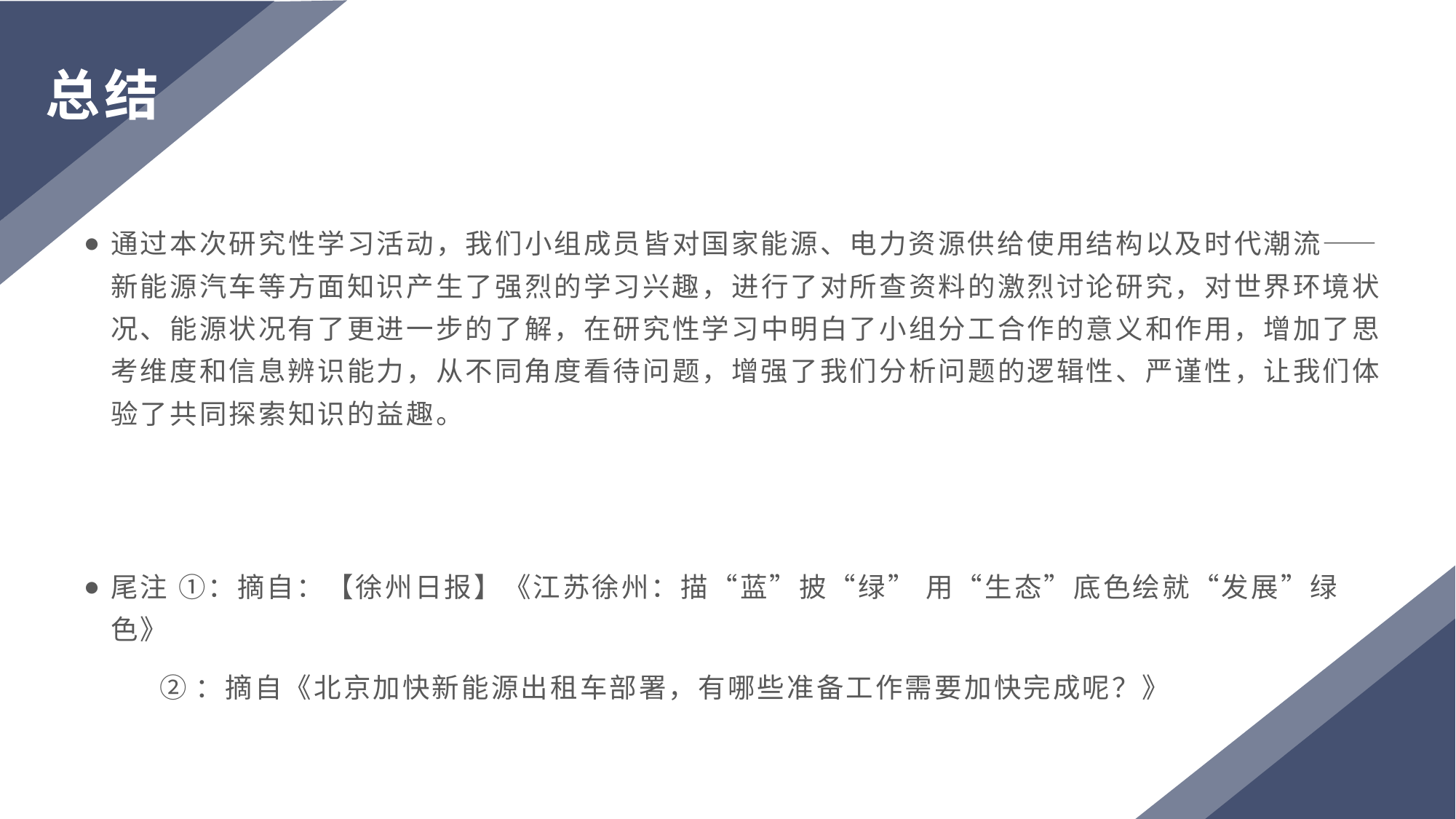

总结

通过本次研究性学习活动，我们小组成员皆对国家能源、电力资源供给使用结构以及时代潮流——新能源汽车等方面知识产生了强烈的学习兴趣，进行了对所查资料的激烈讨论研究，对世界环境状况、能源状况有了更进一步的了解，在研究性学习中明白了小组分工合作的意义和作用，增加了思考维度和信息辨识能力，从不同角度看待问题，增强了我们分析问题的逻辑性、严谨性，让我们体验了共同探索知识的益趣。

尾注 ①：摘自：【徐州日报】《江苏徐州：描“蓝”披“绿” 用“生态”底色绘就“发展”绿色》
         ②：摘自《北京加快新能源出租车部署，有哪些准备工作需要加快完成呢？》